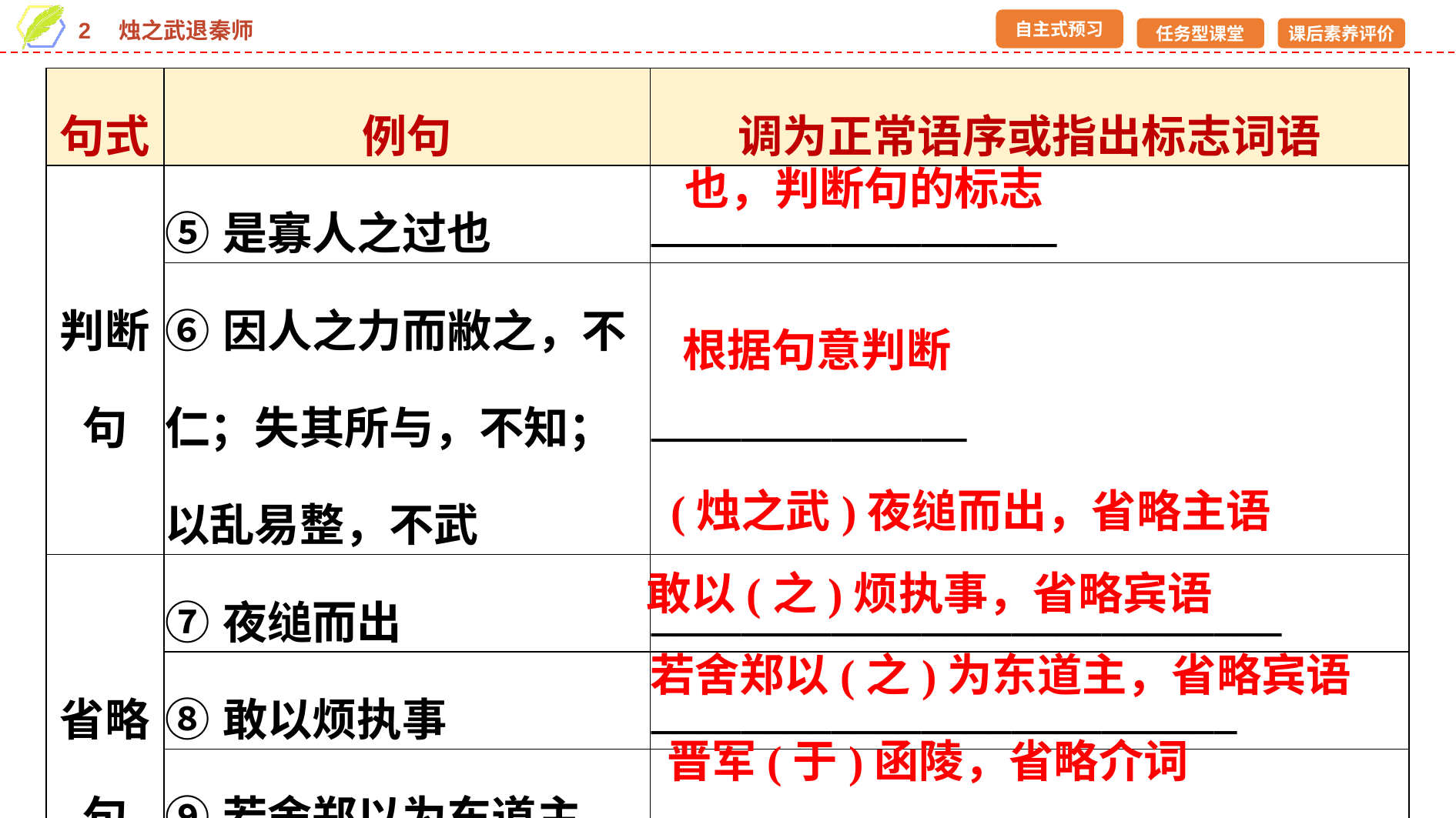

| 句式 | 例句 | 调为正常语序或指出标志词语 |
| --- | --- | --- |
| 判断 句 | ⑤是寡人之过也 | \_\_\_\_\_\_\_\_\_\_\_\_\_\_\_\_\_\_ |
|  | ⑥因人之力而敝之，不仁；失其所与，不知；以乱易整，不武 | \_\_\_\_\_\_\_\_\_\_\_\_\_\_ |
| 省略 句 | ⑦夜缒而出 | \_\_\_\_\_\_\_\_\_\_\_\_\_\_\_\_\_\_\_\_\_\_\_\_\_\_\_\_ |
|  | ⑧敢以烦执事 | \_\_\_\_\_\_\_\_\_\_\_\_\_\_\_\_\_\_\_\_\_\_\_\_\_\_ |
|  | ⑨若舍郑以为东道主 | \_\_\_\_\_\_\_\_\_\_\_\_\_\_\_\_\_\_\_\_\_\_\_\_\_\_\_\_\_\_\_\_ |
|  | ⑩晋军函陵 | \_\_\_\_\_\_\_\_\_\_\_\_\_\_\_\_\_\_\_\_\_\_\_\_ |
也，判断句的标志
根据句意判断
(烛之武)夜缒而出，省略主语
敢以(之)烦执事，省略宾语
若舍郑以(之)为东道主，省略宾语
晋军(于)函陵，省略介词